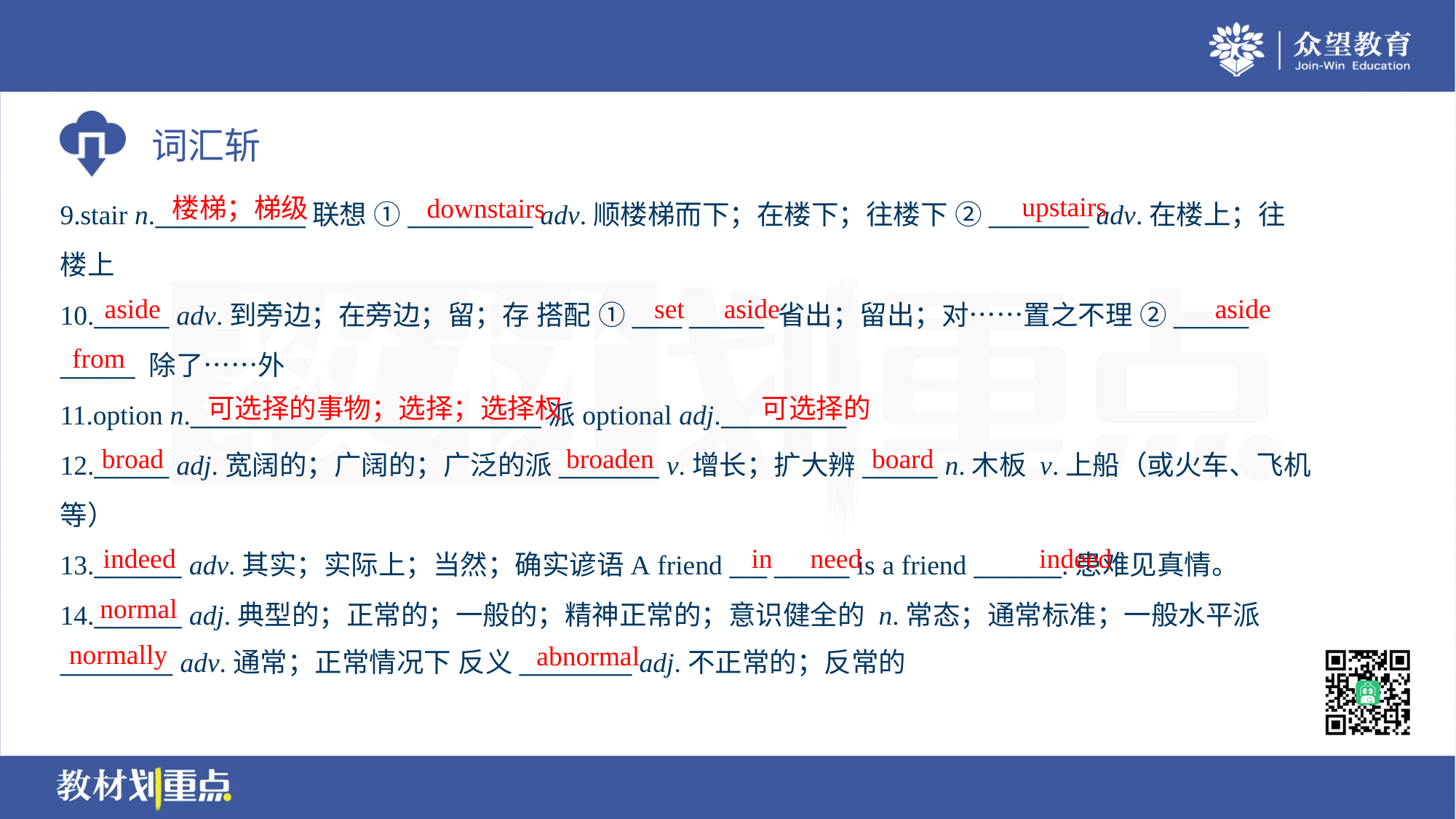

upstairs
楼梯；梯级
downstairs
9.stair n.____________联想 ①__________ adv.顺楼梯而下；在楼下；往楼下 ②________ adv.在楼上；往
楼上
10.______ adv.到旁边；在旁边；留；存 搭配 ①____ ______ 省出；留出；对……置之不理 ②______
______ 除了……外
11.option n.____________________________派optional adj.__________
12.______ adj.宽阔的；广阔的；广泛的派________ v.增长；扩大辨______ n.木板 v.上船（或火车、飞机
等）
13._______ adv.其实；实际上；当然；确实谚语A friend ___ ______ is a friend _______.患难见真情。
14._______ adj.典型的；正常的；一般的；精神正常的；意识健全的 n.常态；通常标准；一般水平派
_________ adv.通常；正常情况下 反义_________ adj.不正常的；反常的
aside
set
aside
aside
from
可选择的事物；选择；选择权
可选择的
broad
broaden
board
indeed
in
need
indeed
normal
normally
abnormal